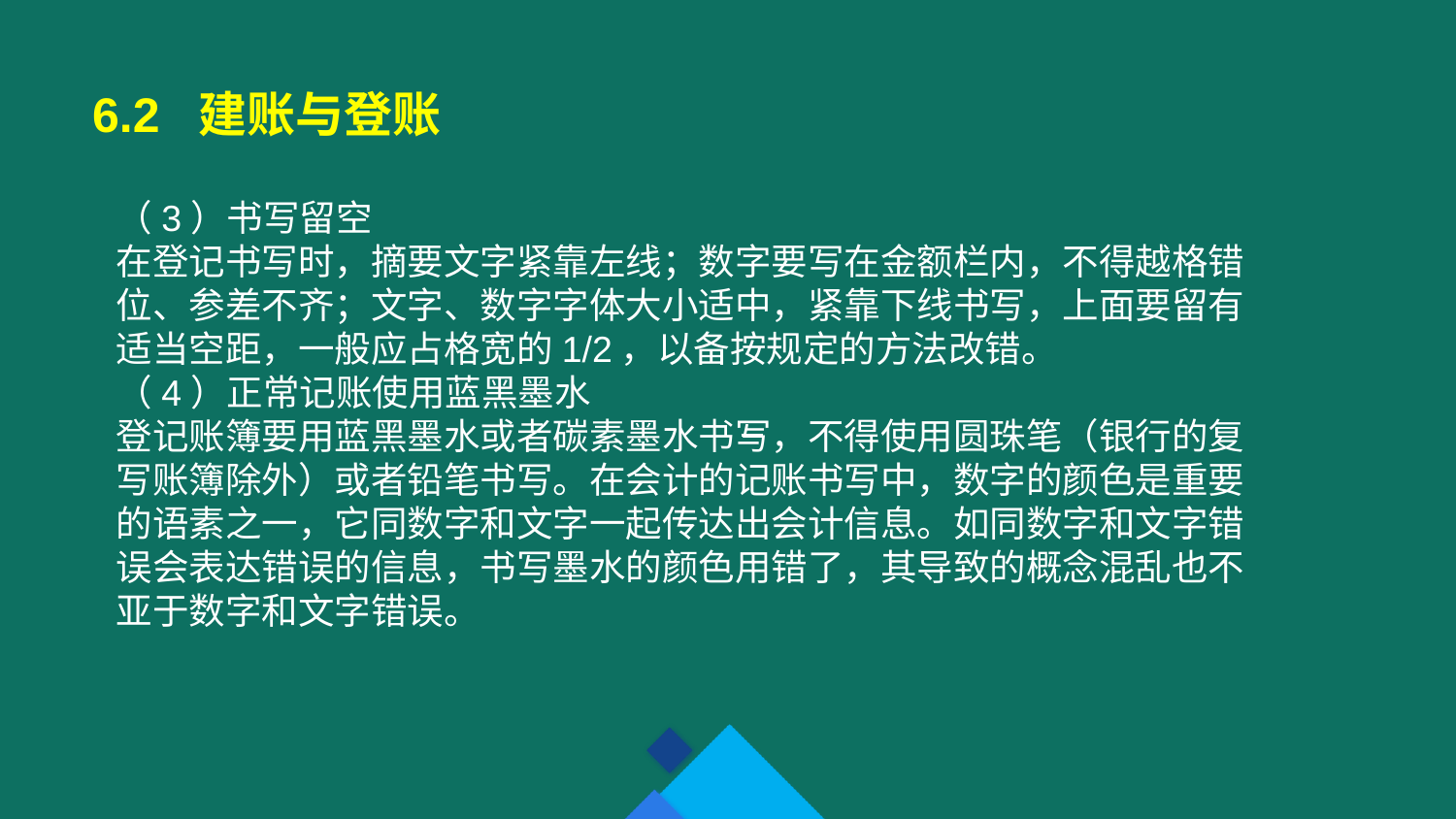

6.2  建账与登账

（3）书写留空
在登记书写时，摘要文字紧靠左线；数字要写在金额栏内，不得越格错位、参差不齐；文字、数字字体大小适中，紧靠下线书写，上面要留有适当空距，一般应占格宽的1/2，以备按规定的方法改错。
（4）正常记账使用蓝黑墨水
登记账簿要用蓝黑墨水或者碳素墨水书写，不得使用圆珠笔（银行的复写账簿除外）或者铅笔书写。在会计的记账书写中，数字的颜色是重要的语素之一，它同数字和文字一起传达出会计信息。如同数字和文字错误会表达错误的信息，书写墨水的颜色用错了，其导致的概念混乱也不亚于数字和文字错误。